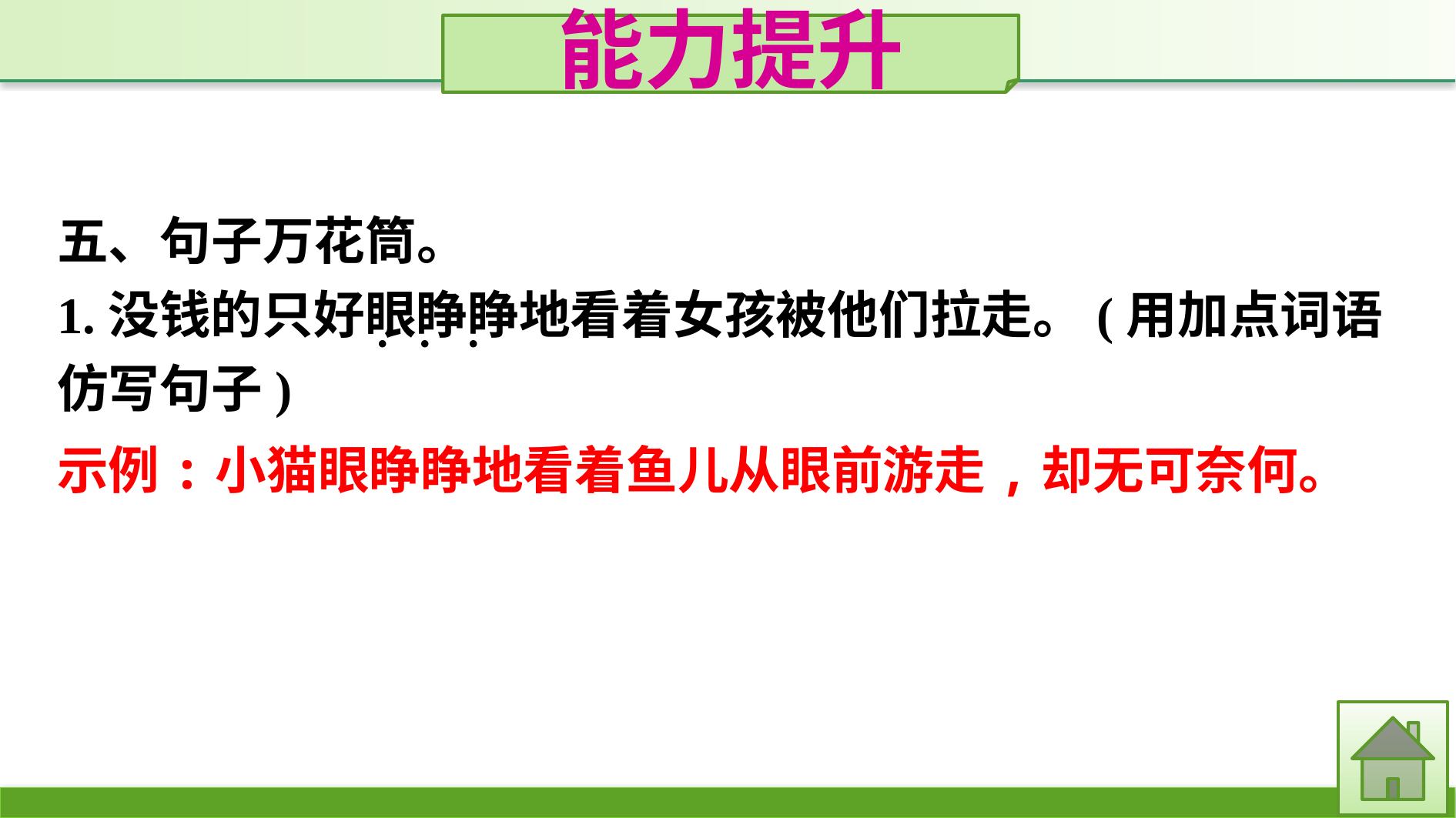

能力提升
五、句子万花筒。
1.没钱的只好眼睁睁地看着女孩被他们拉走。(用加点词语仿写句子)
·
·
·
示例:小猫眼睁睁地看着鱼儿从眼前游走,却无可奈何。